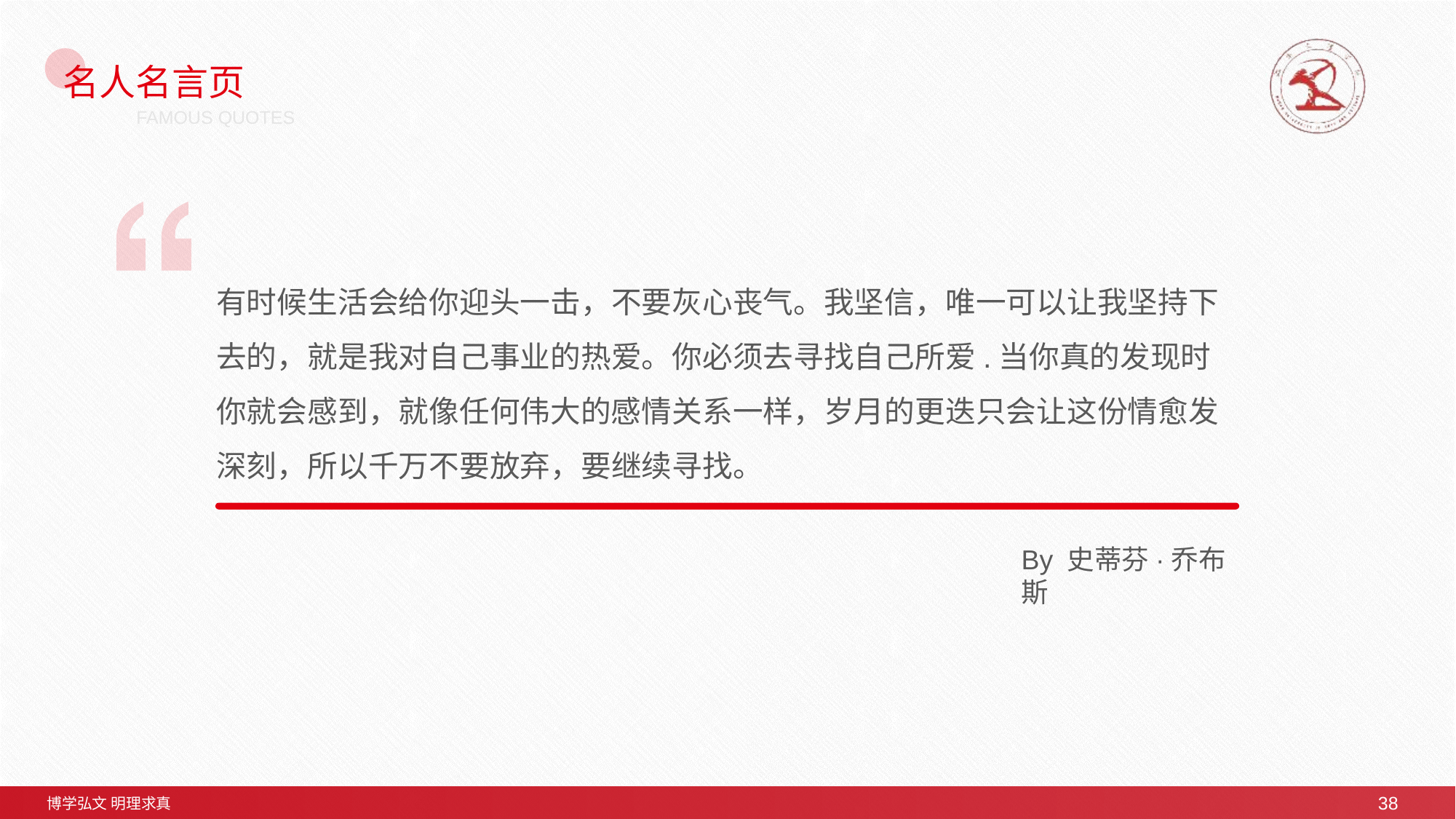

# 名人名言页
FAMOUS QUOTES

有时候生活会给你迎头一击，不要灰心丧气。我坚信，唯一可以让我坚持下去的，就是我对自己事业的热爱。你必须去寻找自己所爱.当你真的发现时你就会感到，就像任何伟大的感情关系一样，岁月的更迭只会让这份情愈发深刻，所以千万不要放弃，要继续寻找。

By 史蒂芬·乔布斯